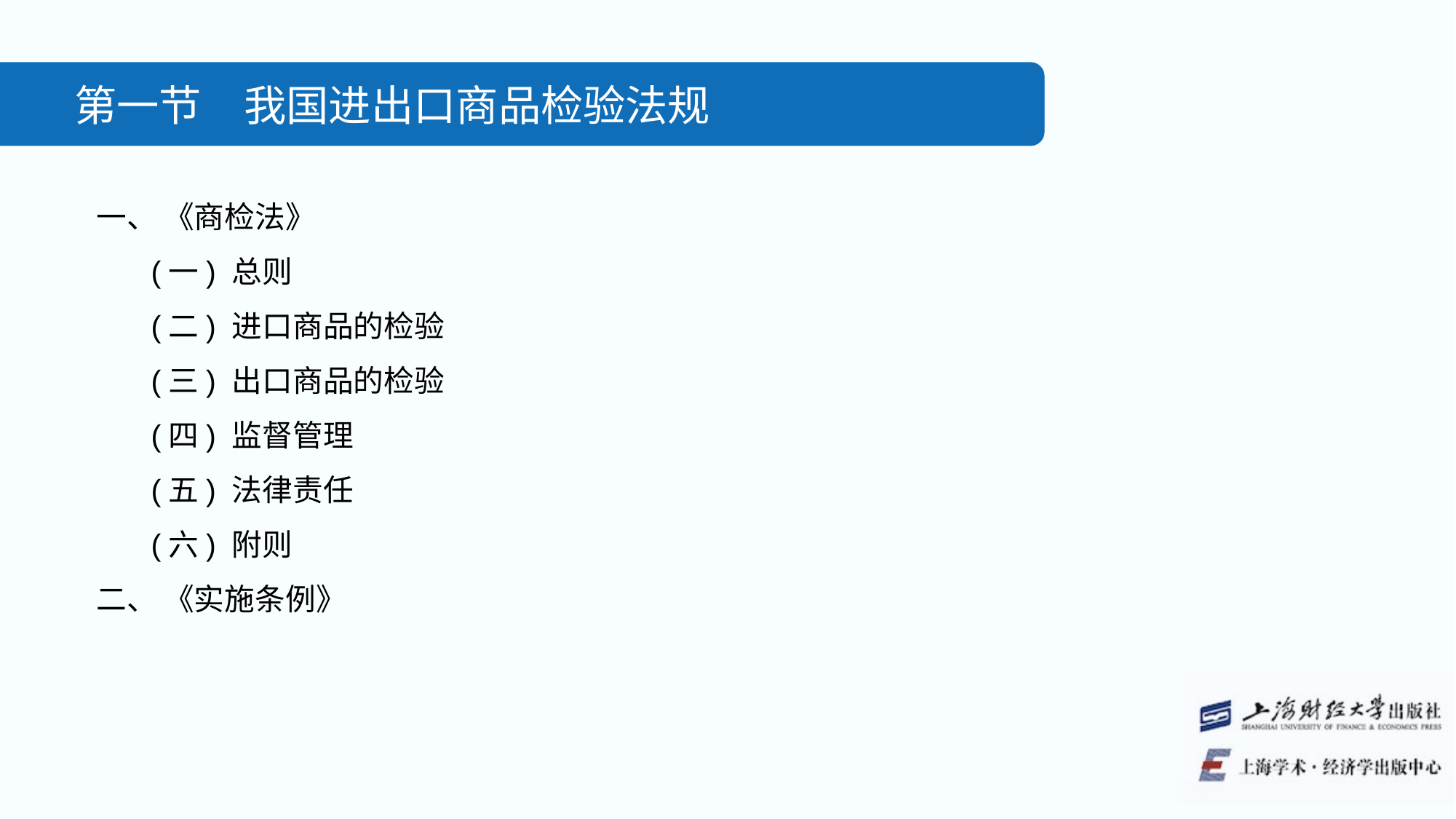

第一节　我国进出口商品检验法规
一、 《商检法》
(一) 总则
(二) 进口商品的检验
(三) 出口商品的检验
(四) 监督管理
(五) 法律责任
(六) 附则
二、 《实施条例》